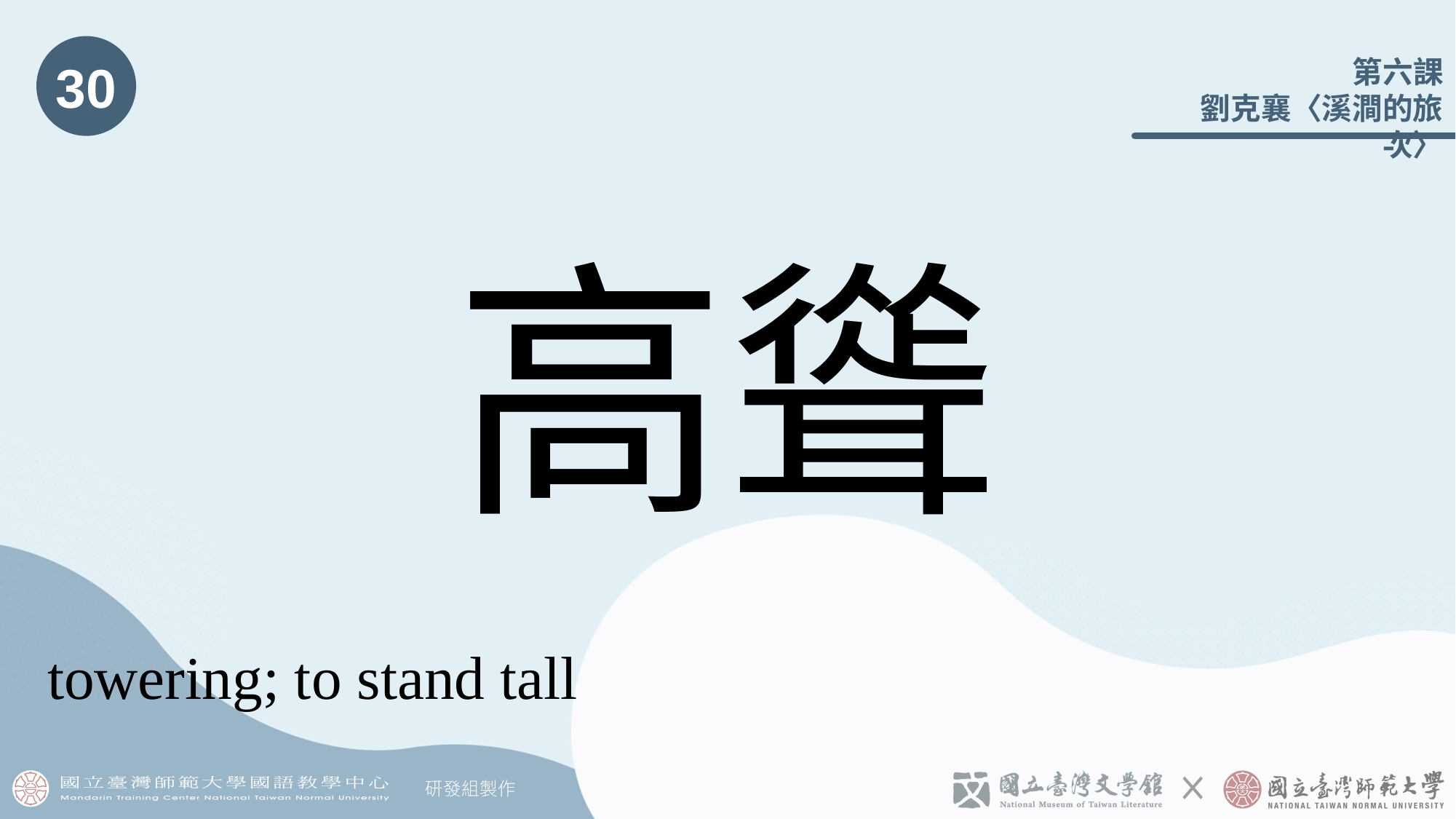

30
# 高聳
towering; to stand tall